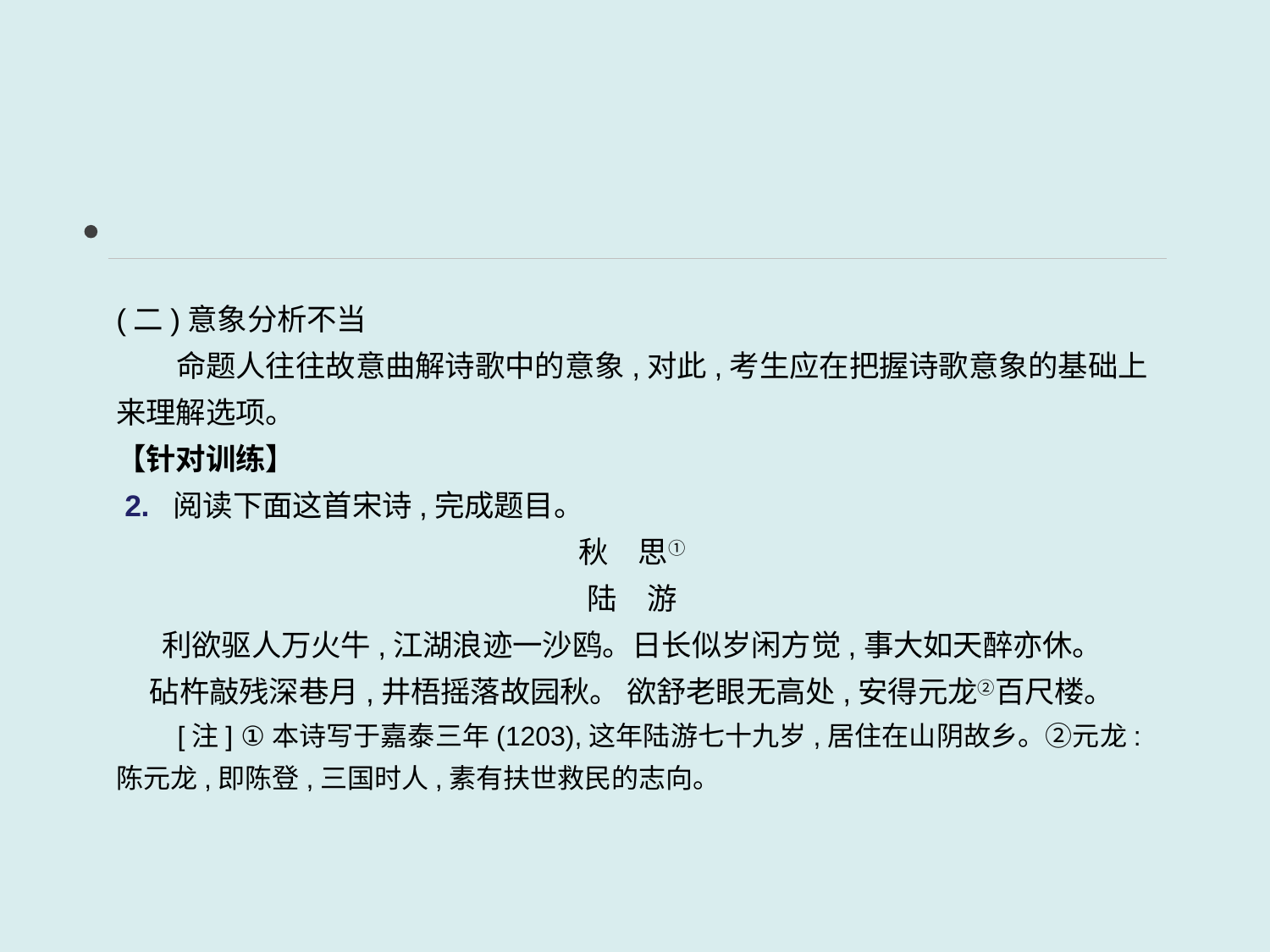

(二)意象分析不当
　　命题人往往故意曲解诗歌中的意象,对此,考生应在把握诗歌意象的基础上来理解选项。
【针对训练】
 2.  阅读下面这首宋诗,完成题目。
秋　思①
陆　游
利欲驱人万火牛,江湖浪迹一沙鸥。日长似岁闲方觉,事大如天醉亦休。
砧杵敲残深巷月,井梧摇落故园秋。 欲舒老眼无高处,安得元龙②百尺楼。
　　[注] ①本诗写于嘉泰三年(1203),这年陆游七十九岁,居住在山阴故乡。②元龙:陈元龙,即陈登,三国时人,素有扶世救民的志向。